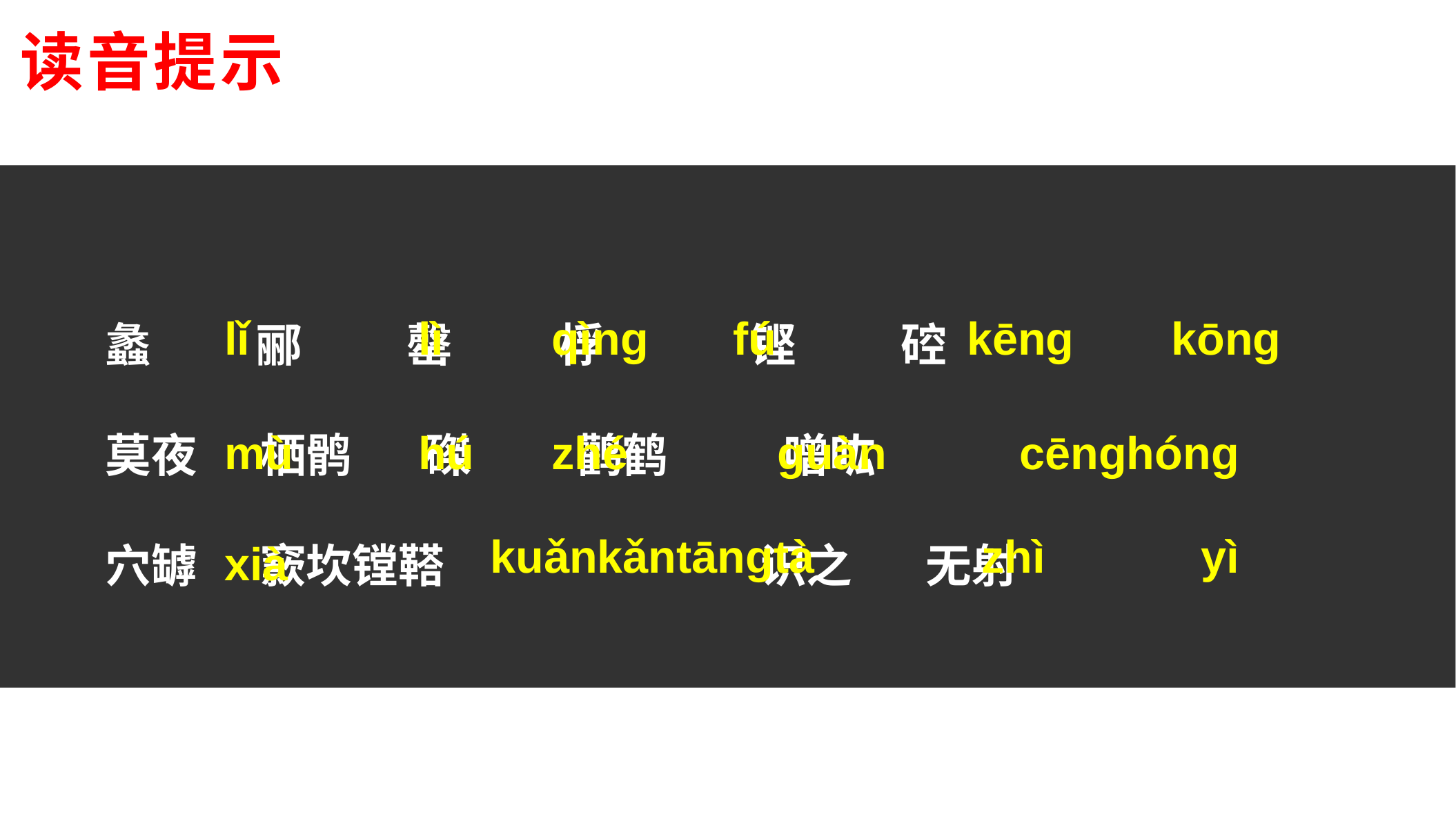

读音提示
        蠡          郦          罄          桴              铿          硿
        莫夜      栖鹘       磔          鹳鹤           噌吰
        穴罅      窾坎镗鞳                              识之       无射
lǐ
lì
qìng
fú
kēng
kōng
mù
hú
zhé
guàn
cēnɡhónɡ
kuǎnkǎntāngtà
zhì
yì
xià